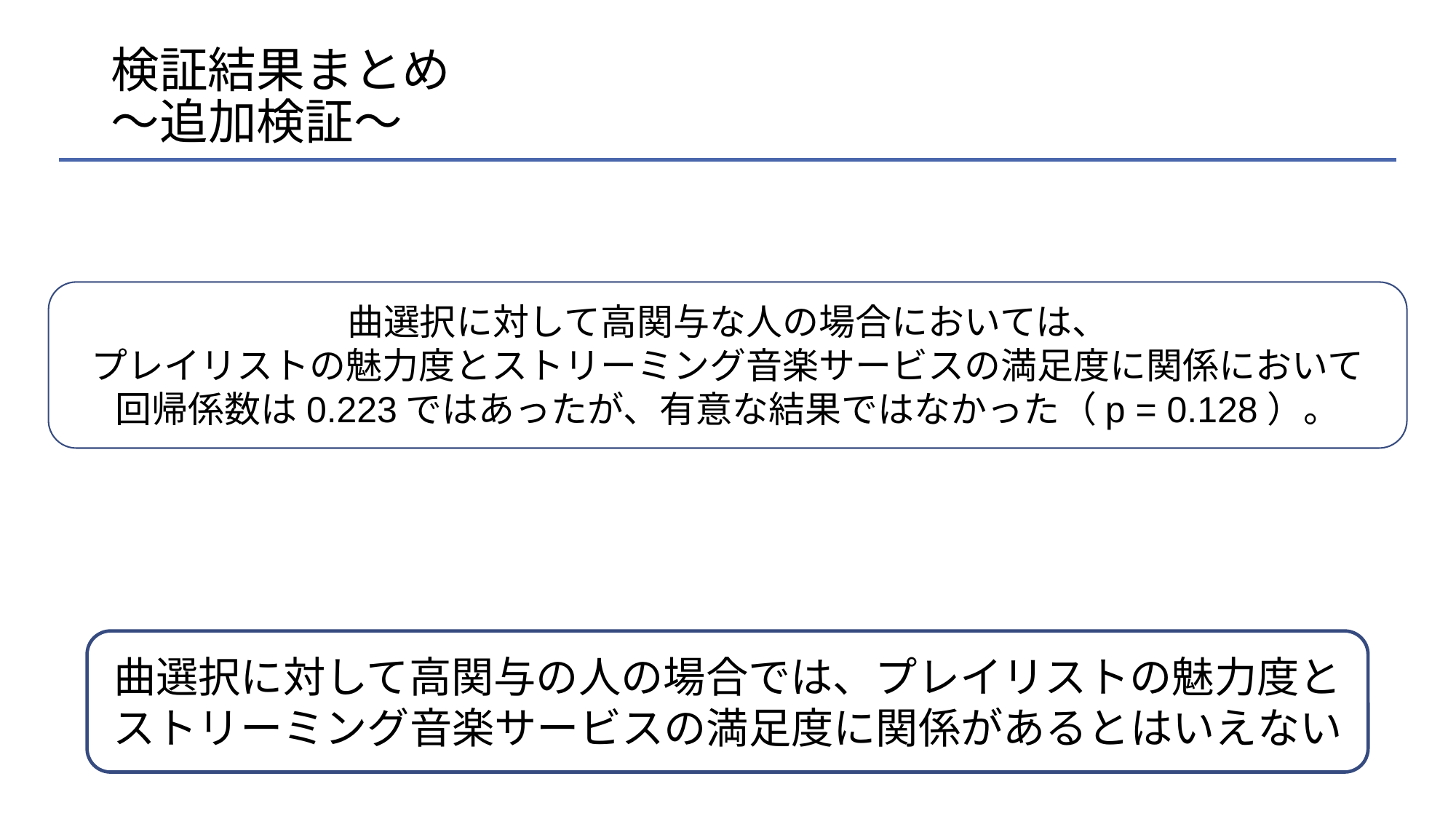

# 検証結果まとめ ～追加検証～

曲選択に対して高関与な人の場合においては、
プレイリストの魅力度とストリーミング音楽サービスの満足度に関係において回帰係数は0.223ではあったが、有意な結果ではなかった（p = 0.128）。

曲選択に対して高関与の人の場合では、プレイリストの魅力度と
ストリーミング音楽サービスの満足度に関係があるとはいえない